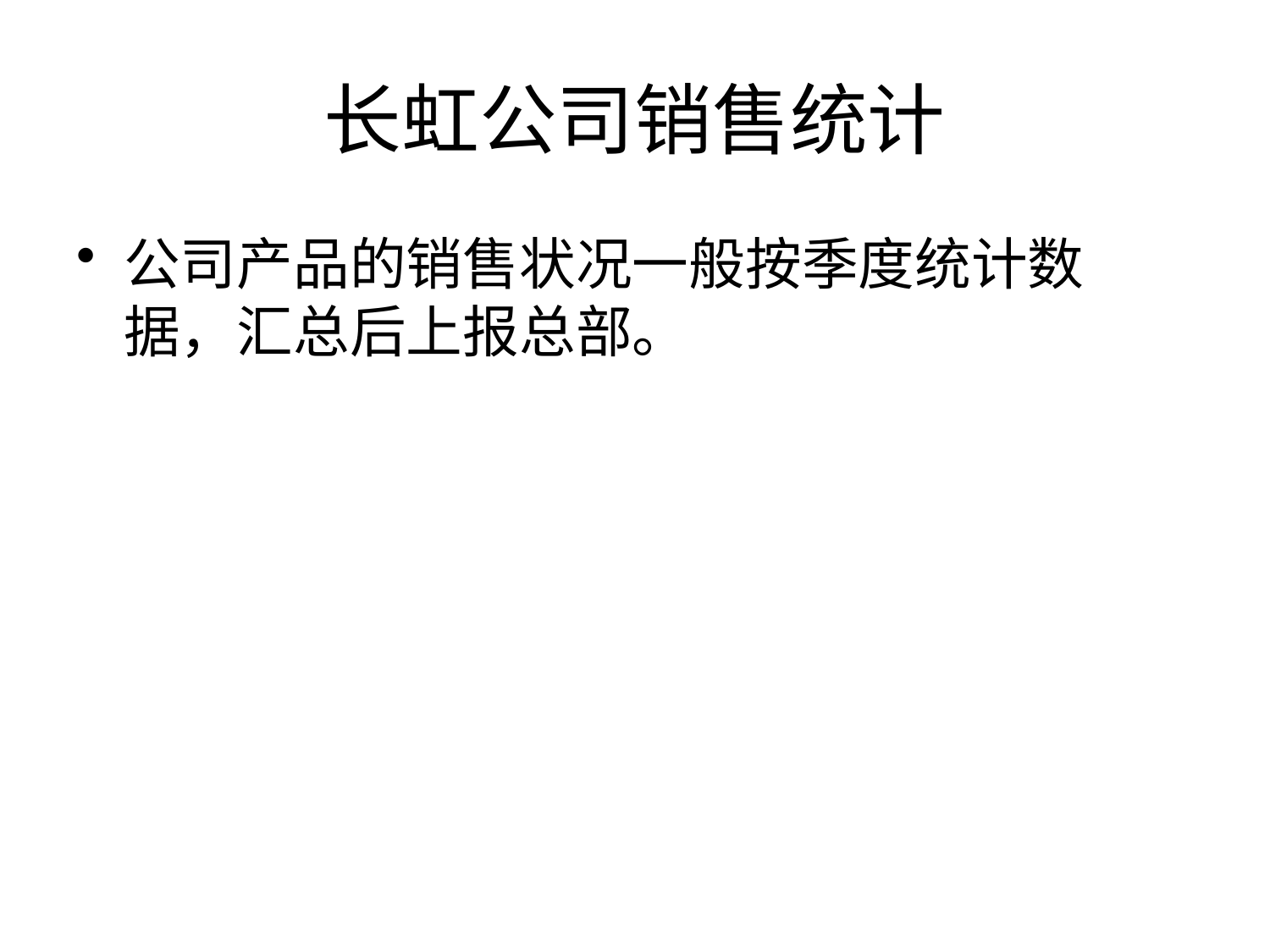

# 长虹公司销售统计
公司产品的销售状况一般按季度统计数据，汇总后上报总部。